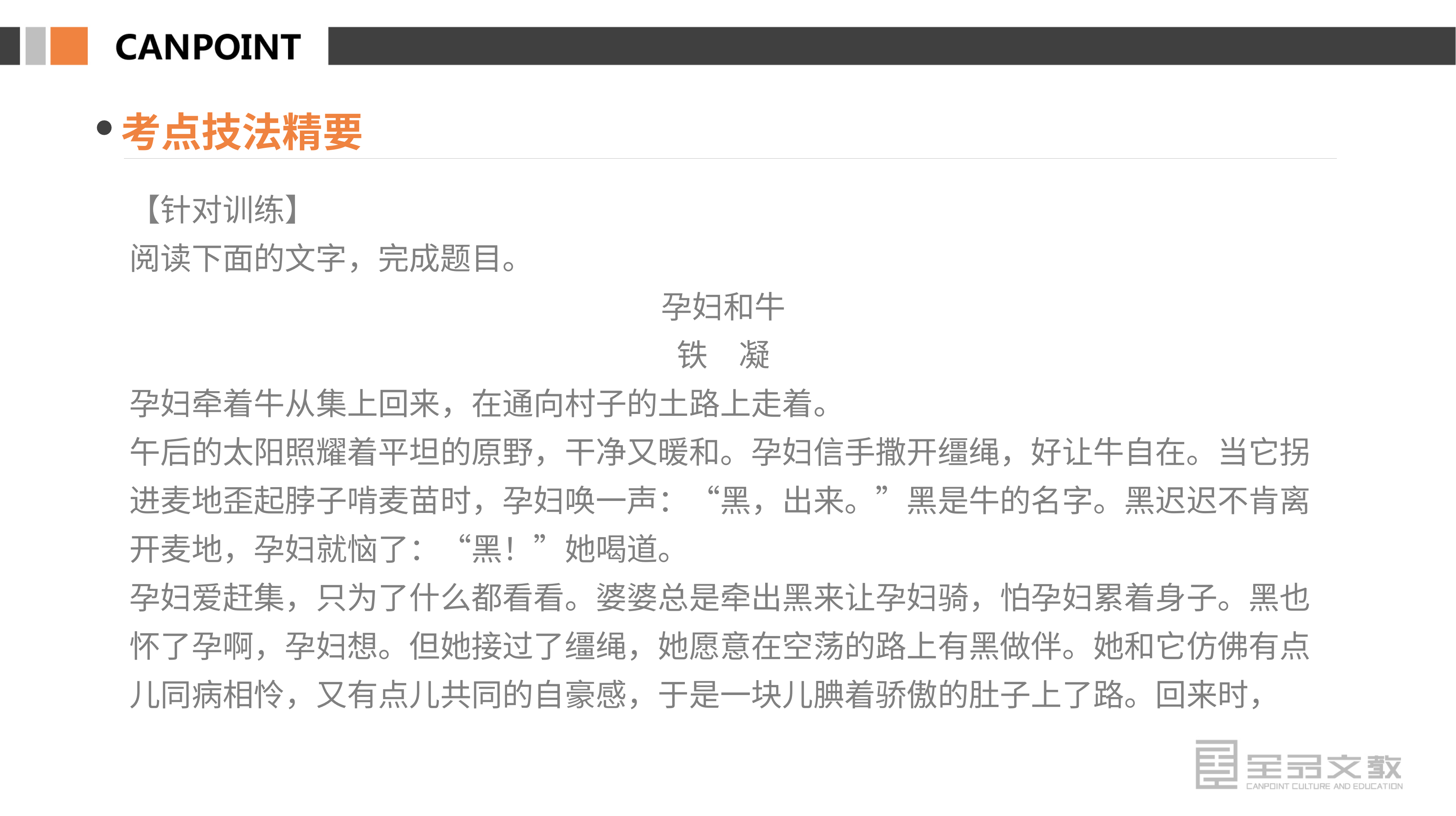

考点技法精要

【针对训练】
阅读下面的文字，完成题目。
孕妇和牛
铁　凝
孕妇牵着牛从集上回来，在通向村子的土路上走着。
午后的太阳照耀着平坦的原野，干净又暖和。孕妇信手撒开缰绳，好让牛自在。当它拐进麦地歪起脖子啃麦苗时，孕妇唤一声：“黑，出来。”黑是牛的名字。黑迟迟不肯离开麦地，孕妇就恼了：“黑！”她喝道。
孕妇爱赶集，只为了什么都看看。婆婆总是牵出黑来让孕妇骑，怕孕妇累着身子。黑也怀了孕啊，孕妇想。但她接过了缰绳，她愿意在空荡的路上有黑做伴。她和它仿佛有点儿同病相怜，又有点儿共同的自豪感，于是一块儿腆着骄傲的肚子上了路。回来时，